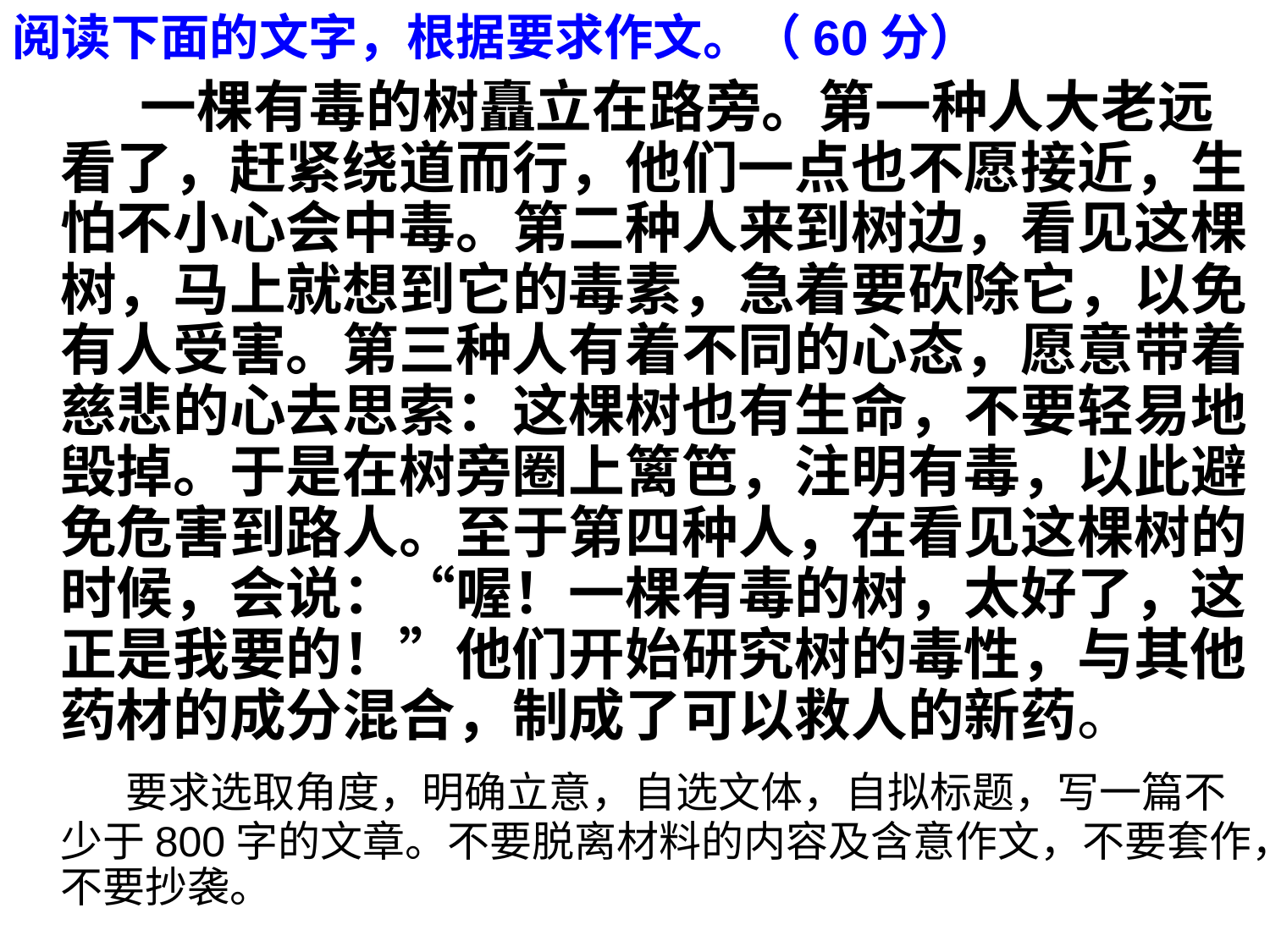

阅读下面的文字，根据要求作文。（60分）
         一棵有毒的树矗立在路旁。第一种人大老远看了，赶紧绕道而行，他们一点也不愿接近，生怕不小心会中毒。第二种人来到树边，看见这棵树，马上就想到它的毒素，急着要砍除它，以免有人受害。第三种人有着不同的心态，愿意带着慈悲的心去思索：这棵树也有生命，不要轻易地毁掉。于是在树旁圈上篱笆，注明有毒，以此避免危害到路人。至于第四种人，在看见这棵树的时候，会说：“喔！一棵有毒的树，太好了，这正是我要的！”他们开始研究树的毒性，与其他药材的成分混合，制成了可以救人的新药。
　　要求选取角度，明确立意，自选文体，自拟标题，写一篇不少于800字的文章。不要脱离材料的内容及含意作文，不要套作，不要抄袭。